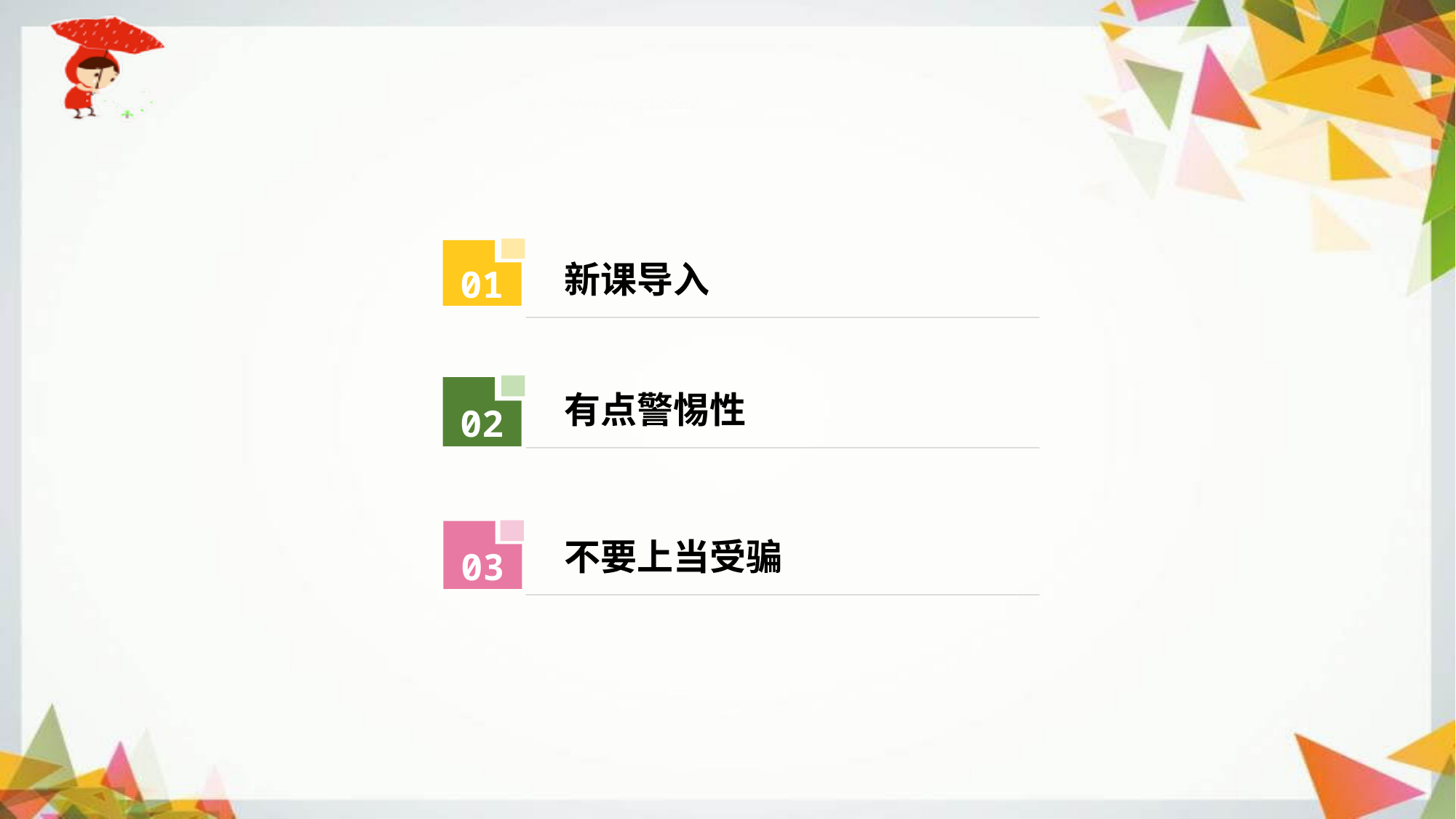

https://www.ypppt.com/
新课导入

01
有点警惕性

02
不要上当受骗

03